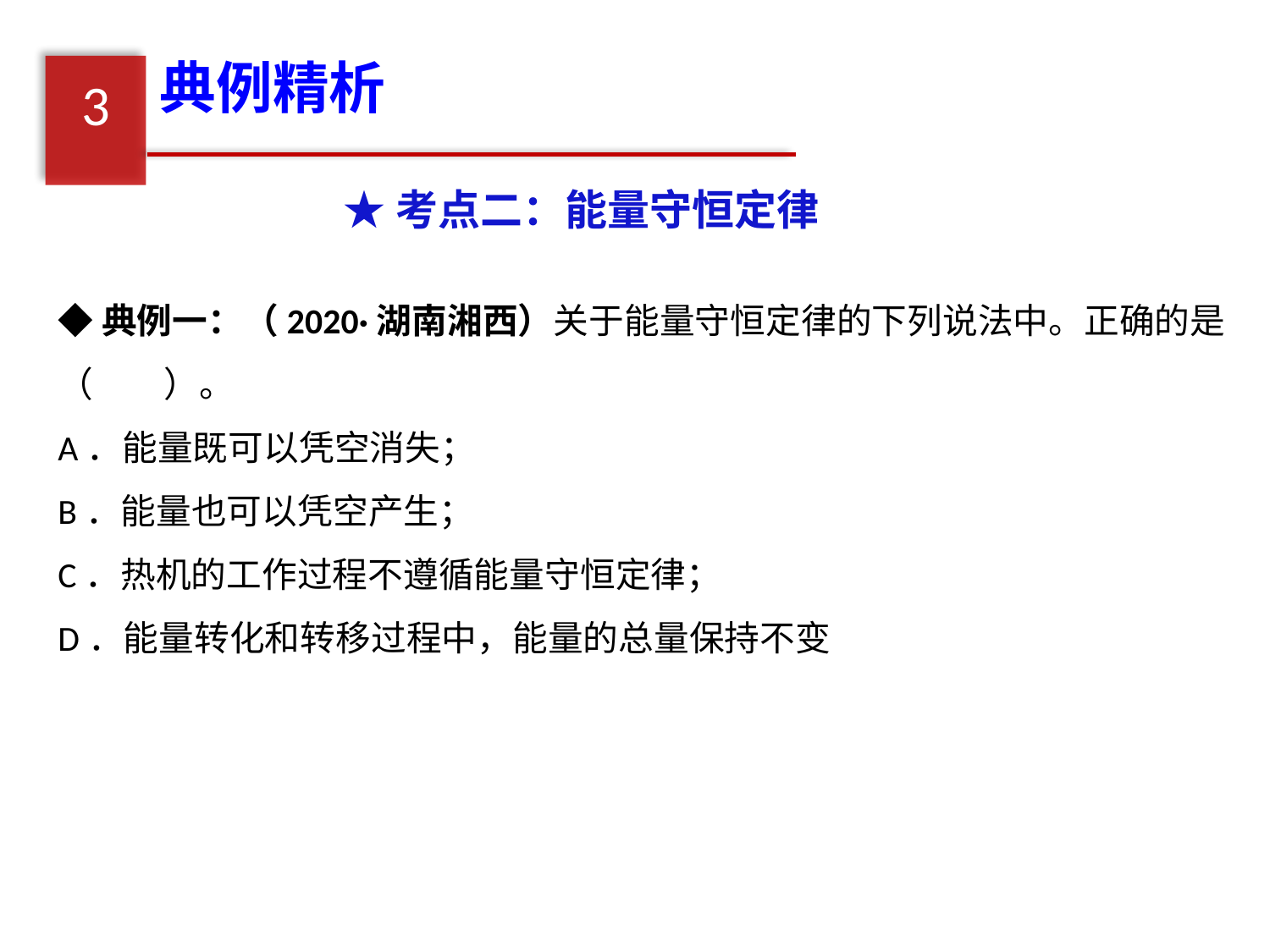

典例精析

3
★考点二：能量守恒定律
◆典例一：（2020·湖南湘西）关于能量守恒定律的下列说法中。正确的是（　　）。
A．能量既可以凭空消失；
B．能量也可以凭空产生；
C．热机的工作过程不遵循能量守恒定律；
D．能量转化和转移过程中，能量的总量保持不变